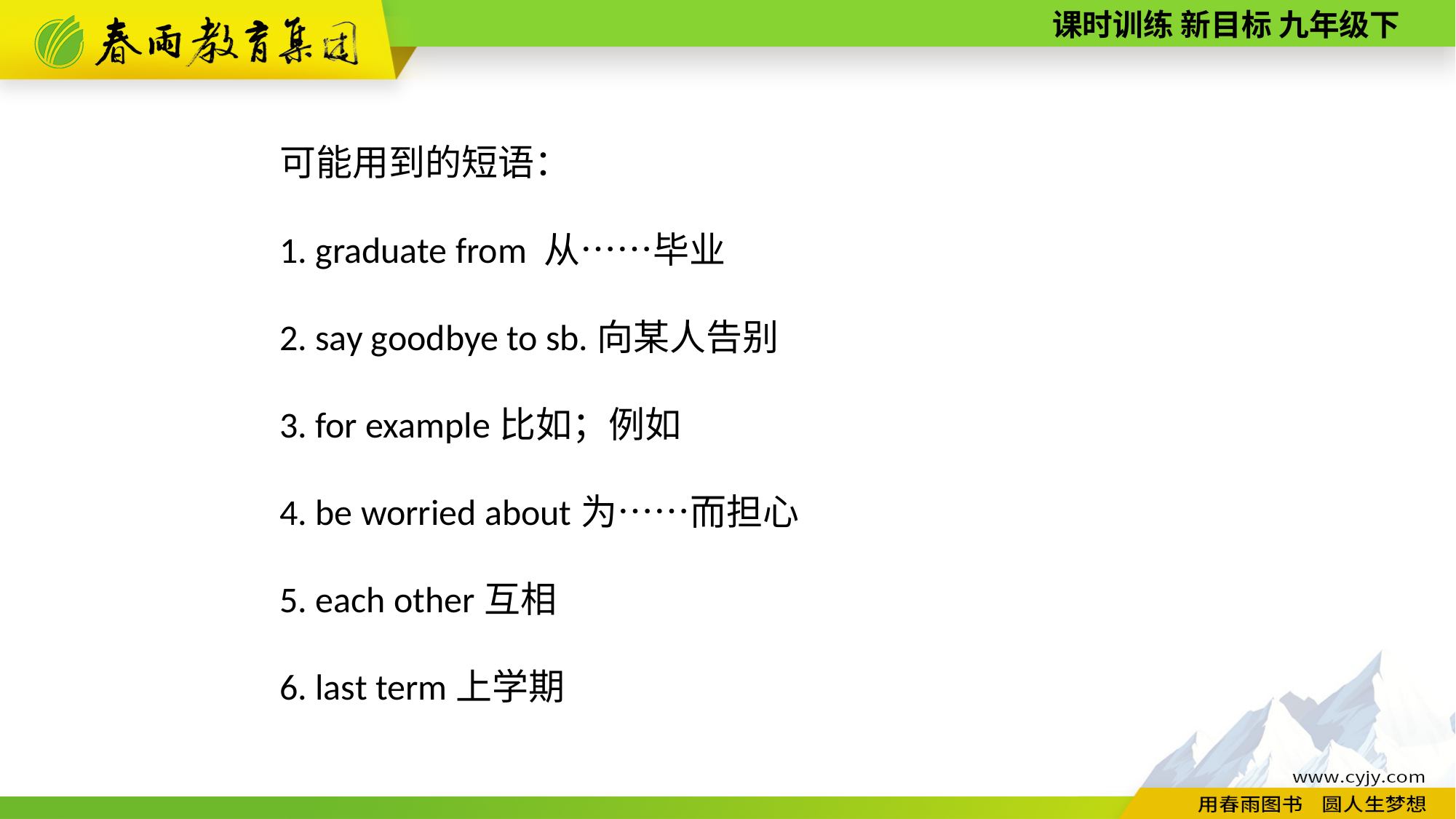

可能用到的短语：
1. graduate from 从……毕业
2. say goodbye to sb.向某人告别
3. for example比如；例如
4. be worried about为……而担心
5. each other互相
6. last term上学期